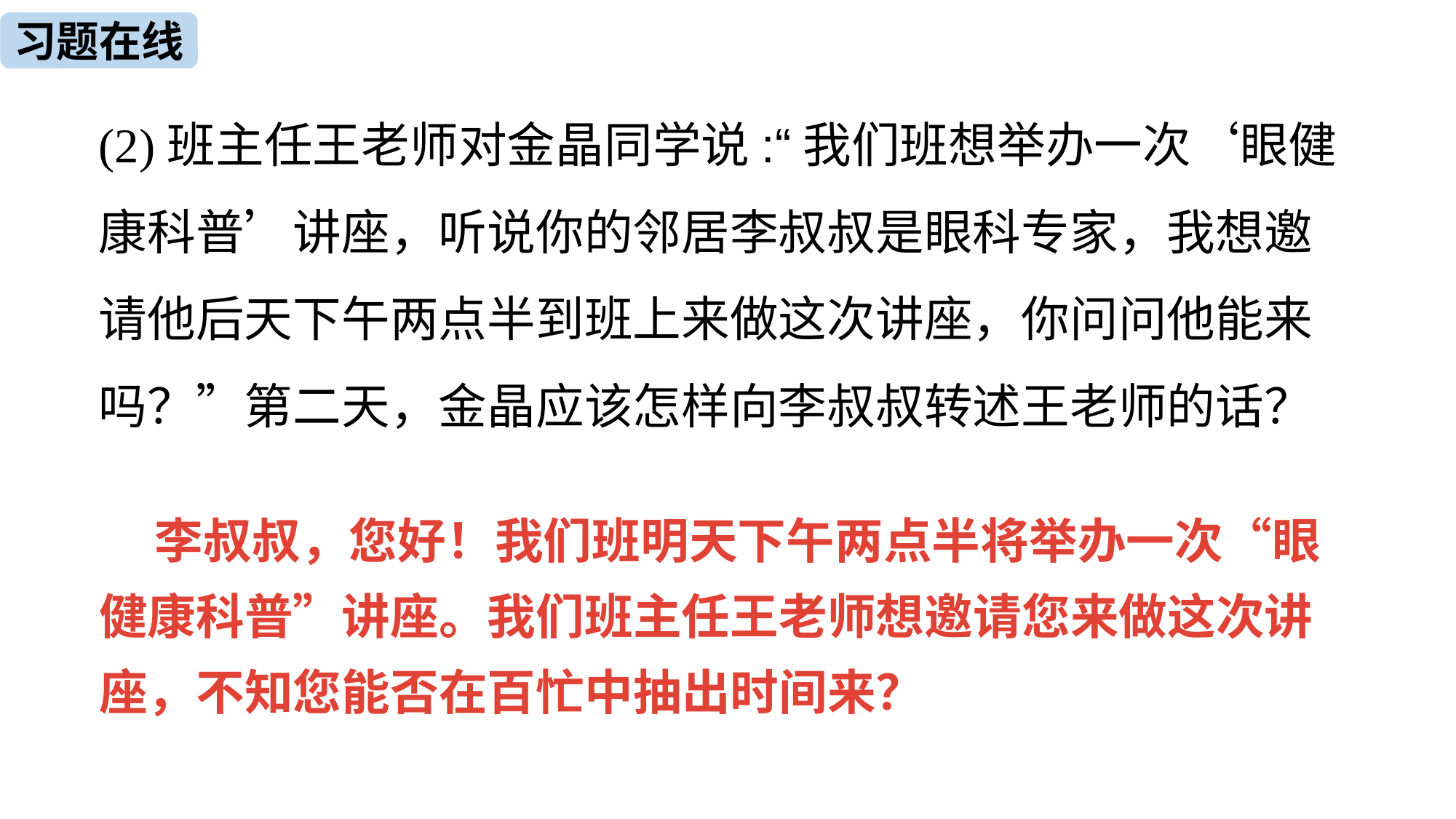

习题在线
(2)班主任王老师对金晶同学说:“我们班想举办一次‘眼健康科普’讲座，听说你的邻居李叔叔是眼科专家，我想邀请他后天下午两点半到班上来做这次讲座，你问问他能来吗？”第二天，金晶应该怎样向李叔叔转述王老师的话？
    李叔叔，您好！我们班明天下午两点半将举办一次“眼健康科普”讲座。我们班主任王老师想邀请您来做这次讲座，不知您能否在百忙中抽出时间来？